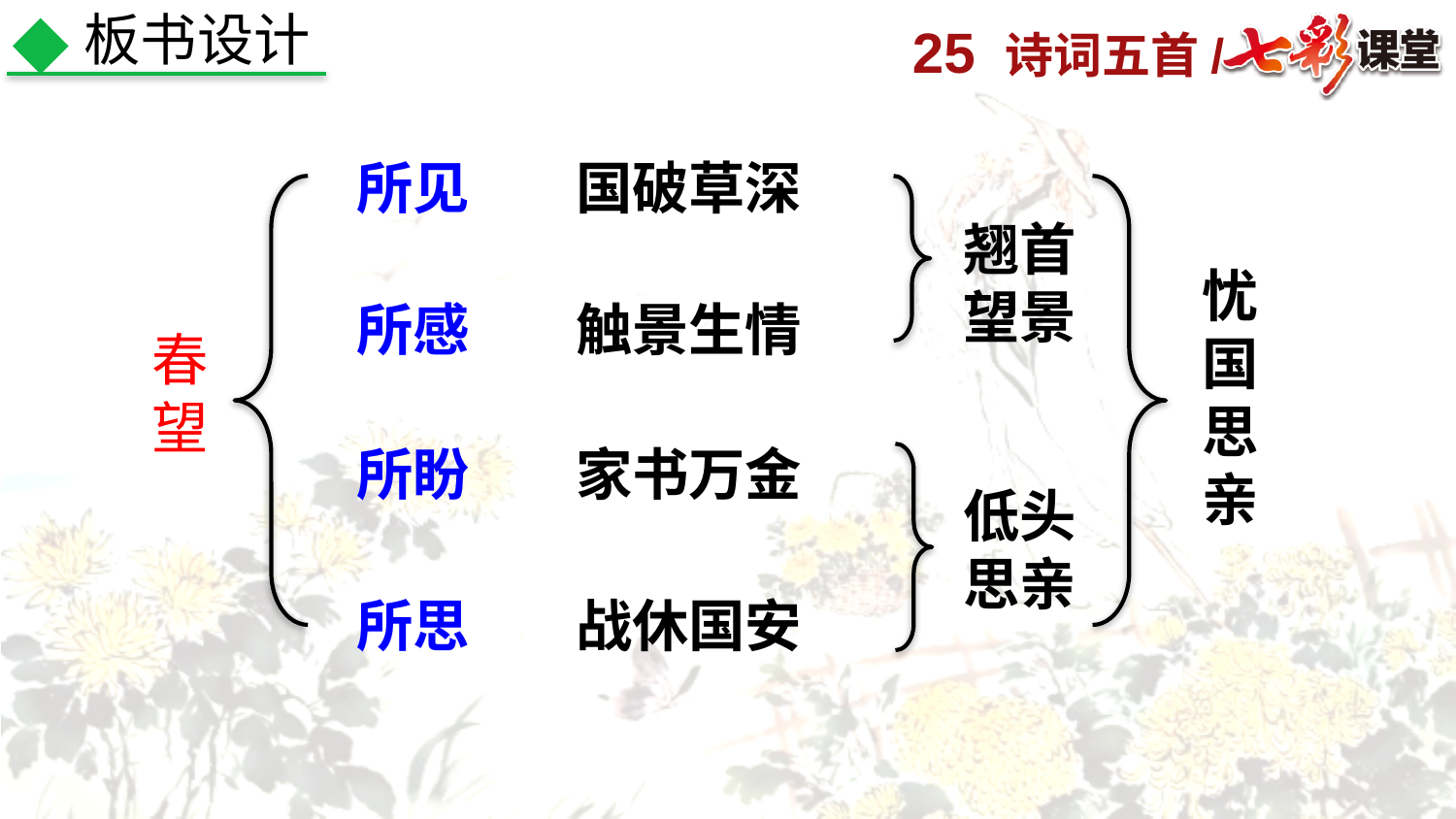

板书设计

所见
国破草深

翘首望景
忧国思亲
所感
触景生情
春望
所盼
家书万金

低头思亲
所思
战休国安